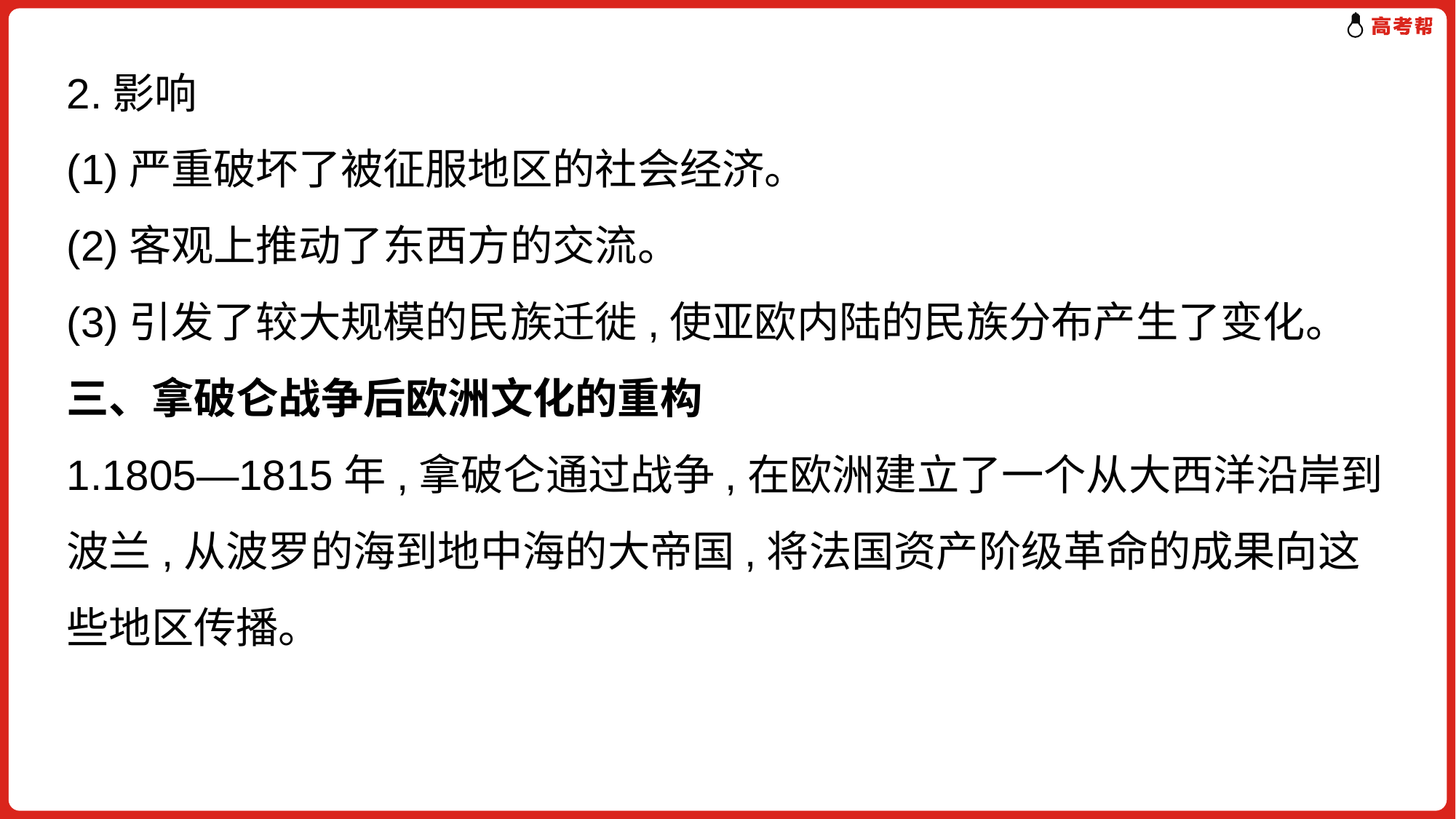

2.影响
(1)严重破坏了被征服地区的社会经济。
(2)客观上推动了东西方的交流。
(3)引发了较大规模的民族迁徙,使亚欧内陆的民族分布产生了变化。
三、拿破仑战争后欧洲文化的重构
1.1805—1815年,拿破仑通过战争,在欧洲建立了一个从大西洋沿岸到波兰,从波罗的海到地中海的大帝国,将法国资产阶级革命的成果向这些地区传播。